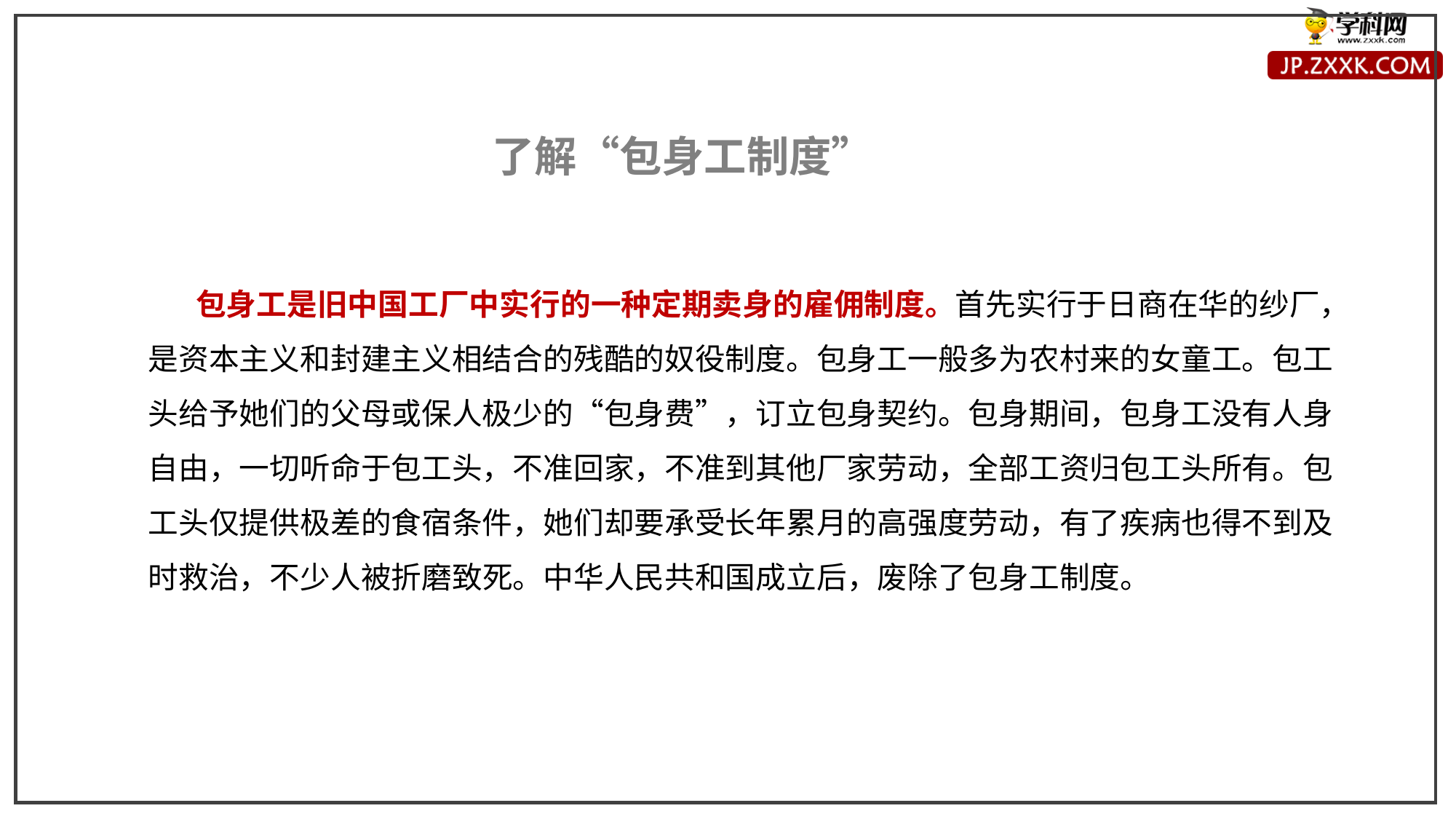

了解“包身工制度”
      包身工是旧中国工厂中实行的一种定期卖身的雇佣制度。首先实行于日商在华的纱厂，是资本主义和封建主义相结合的残酷的奴役制度。包身工一般多为农村来的女童工。包工头给予她们的父母或保人极少的“包身费”，订立包身契约。包身期间，包身工没有人身自由，一切听命于包工头，不准回家，不准到其他厂家劳动，全部工资归包工头所有。包工头仅提供极差的食宿条件，她们却要承受长年累月的高强度劳动，有了疾病也得不到及时救治，不少人被折磨致死。中华人民共和国成立后，废除了包身工制度。